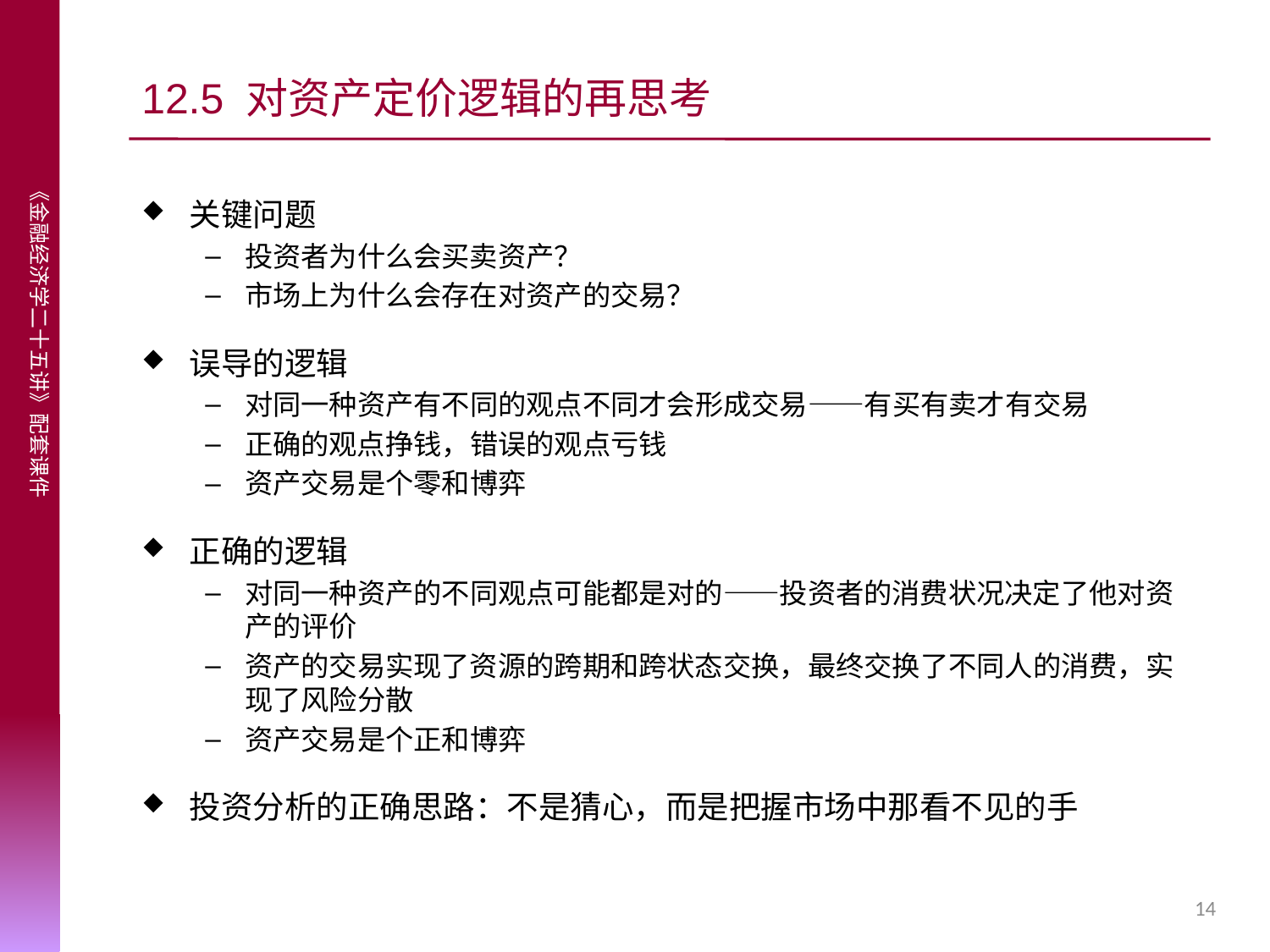

# 12.5 对资产定价逻辑的再思考
关键问题
投资者为什么会买卖资产？
市场上为什么会存在对资产的交易？
误导的逻辑
对同一种资产有不同的观点不同才会形成交易——有买有卖才有交易
正确的观点挣钱，错误的观点亏钱
资产交易是个零和博弈
正确的逻辑
对同一种资产的不同观点可能都是对的——投资者的消费状况决定了他对资产的评价
资产的交易实现了资源的跨期和跨状态交换，最终交换了不同人的消费，实现了风险分散
资产交易是个正和博弈
投资分析的正确思路：不是猜心，而是把握市场中那看不见的手
14